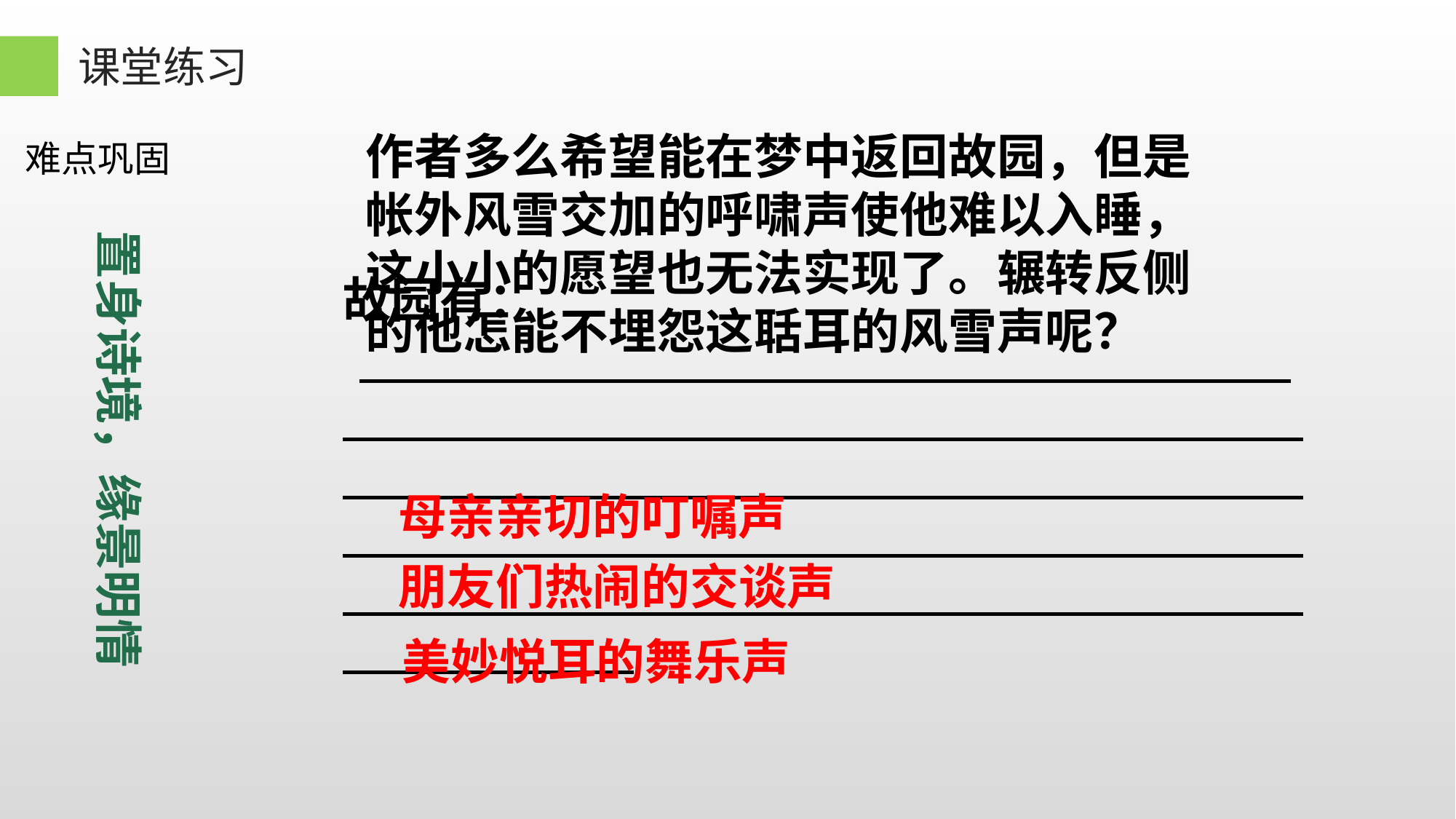

课堂练习

难点巩固
作者多么希望能在梦中返回故园，但是帐外风雪交加的呼啸声使他难以入睡，这小小的愿望也无法实现了。辗转反侧的他怎能不埋怨这聒耳的风雪声呢？
置身诗境，缘景明情
故园有：

故园的生活，幸福的生活，其乐融融的生活。
母亲亲切的叮嘱声
朋友们热闹的交谈声
美妙悦耳的舞乐声
9